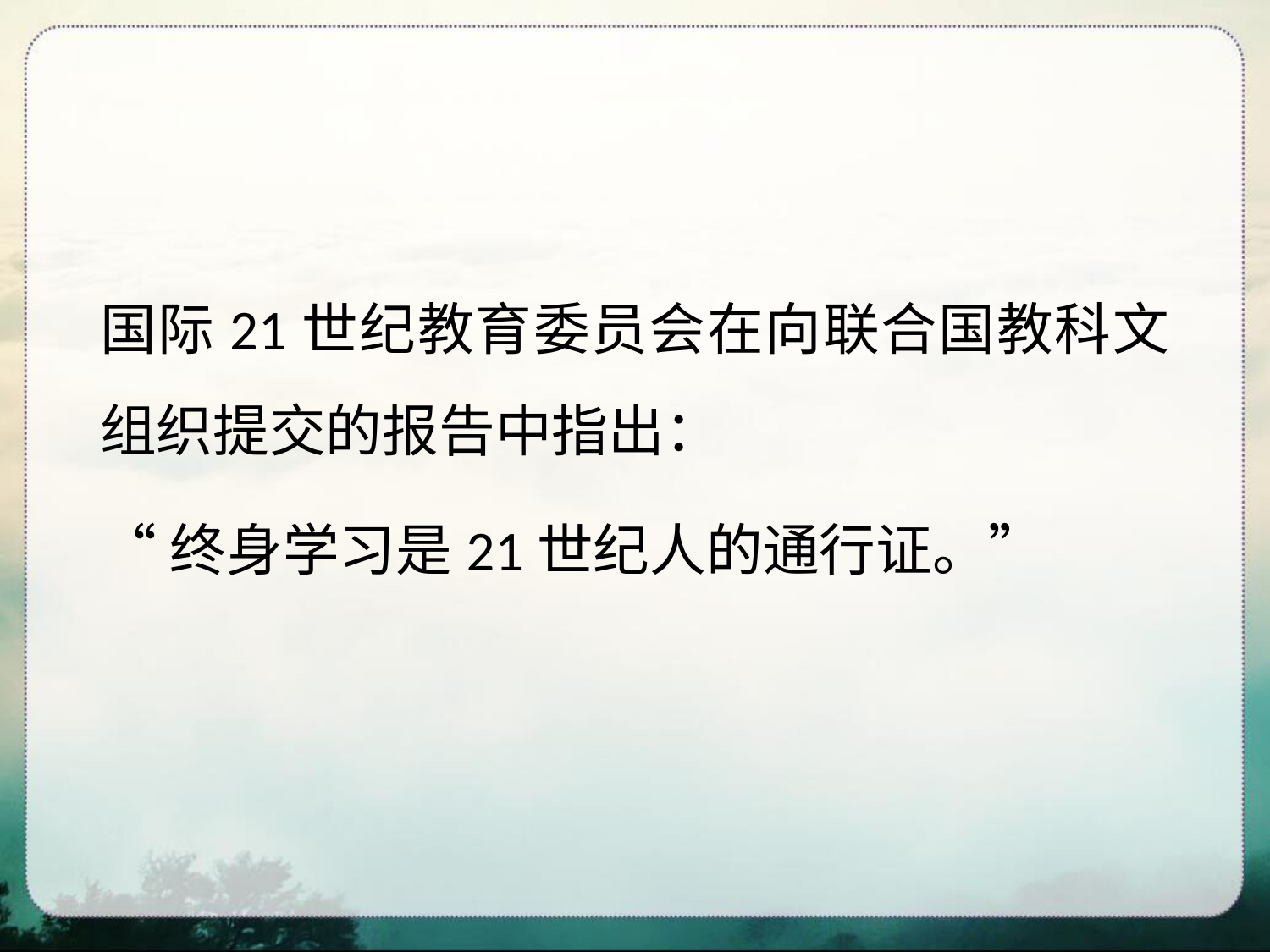

国际21世纪教育委员会在向联合国教科文组织提交的报告中指出：
“终身学习是21世纪人的通行证。”